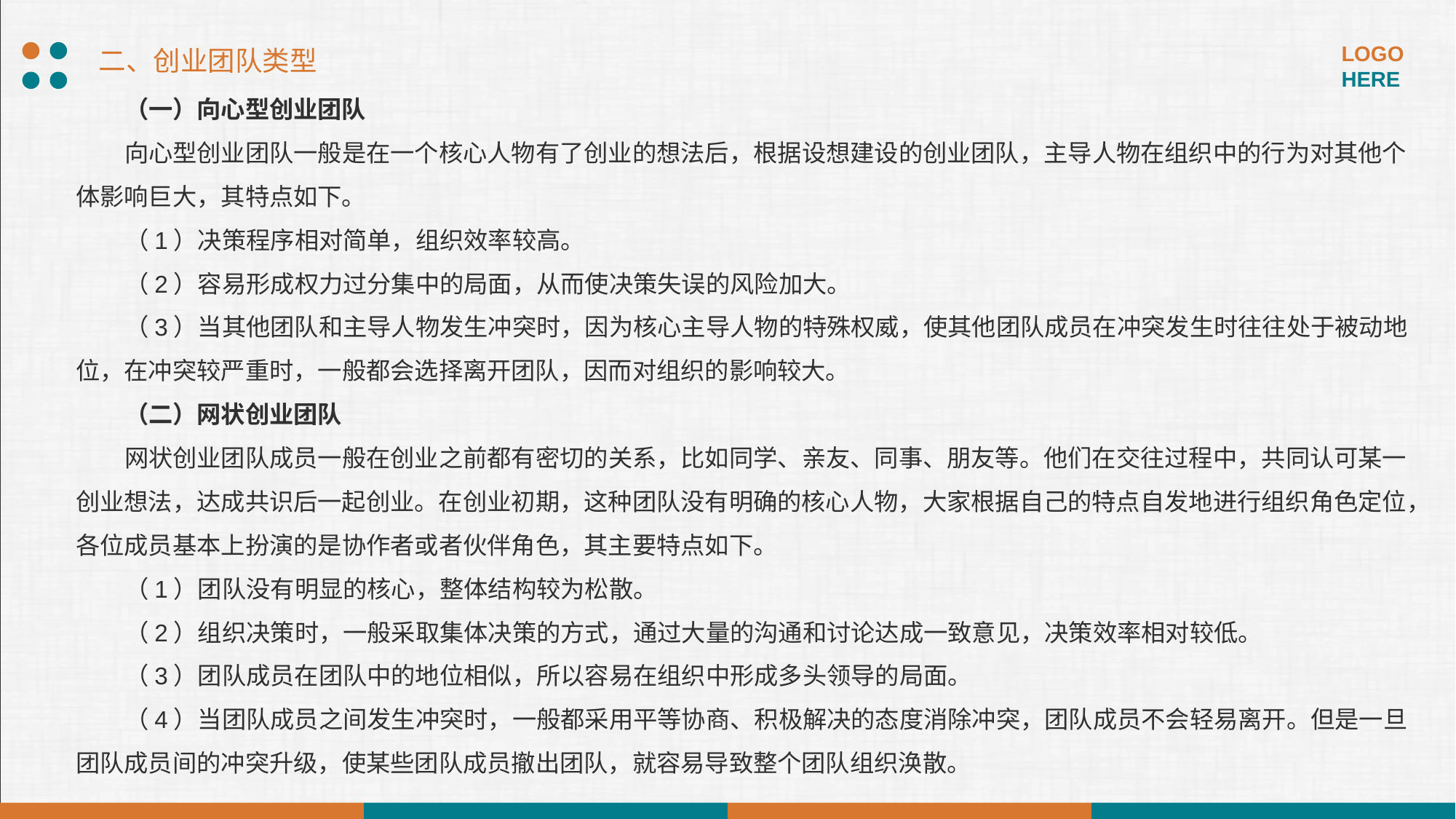

二、创业团队类型
（一）向心型创业团队
向心型创业团队一般是在一个核心人物有了创业的想法后，根据设想建设的创业团队，主导人物在组织中的行为对其他个体影响巨大，其特点如下。
（1）决策程序相对简单，组织效率较高。
（2）容易形成权力过分集中的局面，从而使决策失误的风险加大。
（3）当其他团队和主导人物发生冲突时，因为核心主导人物的特殊权威，使其他团队成员在冲突发生时往往处于被动地位，在冲突较严重时，一般都会选择离开团队，因而对组织的影响较大。
（二）网状创业团队
网状创业团队成员一般在创业之前都有密切的关系，比如同学、亲友、同事、朋友等。他们在交往过程中，共同认可某一创业想法，达成共识后一起创业。在创业初期，这种团队没有明确的核心人物，大家根据自己的特点自发地进行组织角色定位，各位成员基本上扮演的是协作者或者伙伴角色，其主要特点如下。
（1）团队没有明显的核心，整体结构较为松散。
（2）组织决策时，一般采取集体决策的方式，通过大量的沟通和讨论达成一致意见，决策效率相对较低。
（3）团队成员在团队中的地位相似，所以容易在组织中形成多头领导的局面。
（4）当团队成员之间发生冲突时，一般都采用平等协商、积极解决的态度消除冲突，团队成员不会轻易离开。但是一旦团队成员间的冲突升级，使某些团队成员撤出团队，就容易导致整个团队组织涣散。